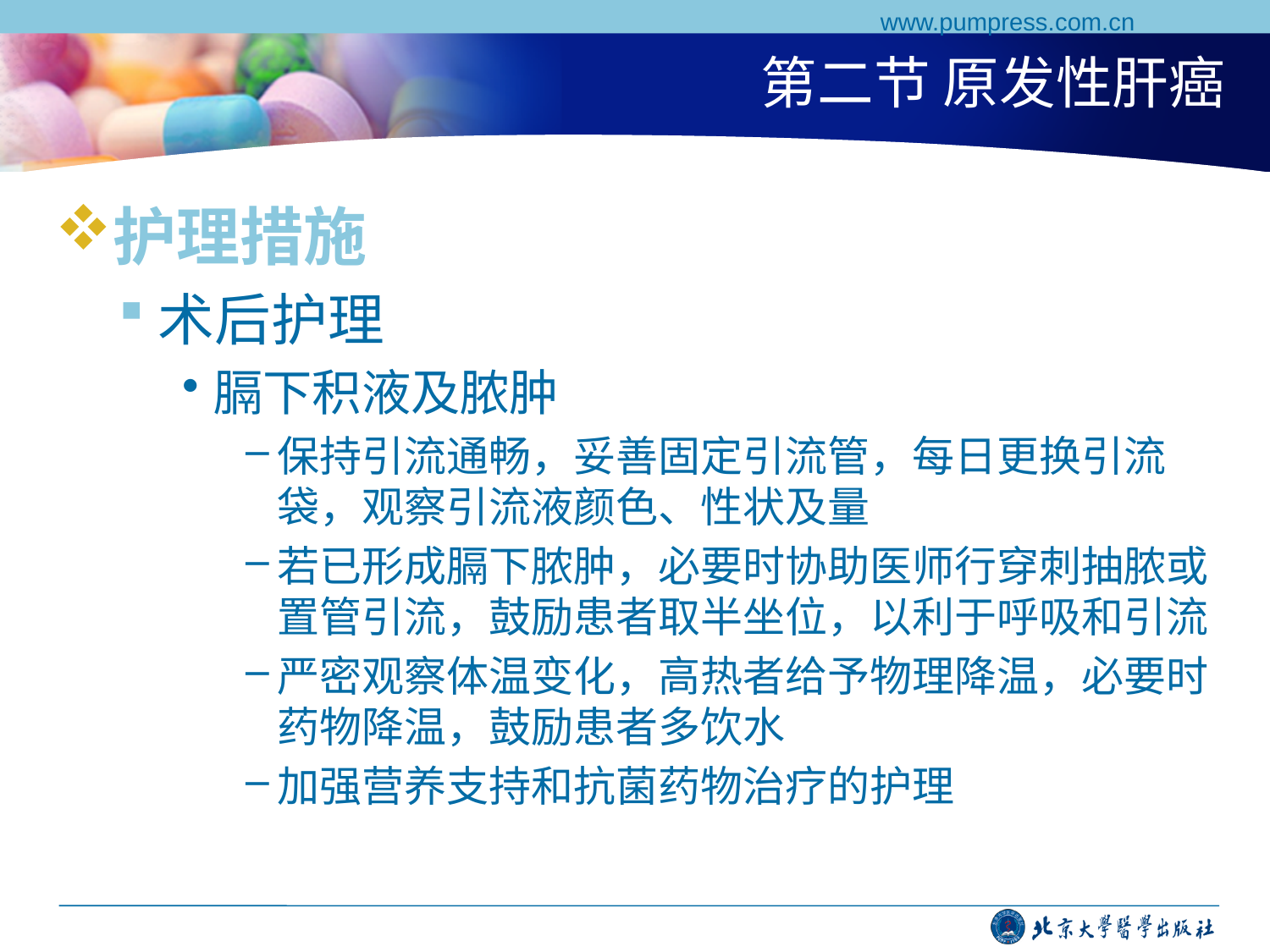

www.pumpress.com.cn
# 第二节 原发性肝癌
护理措施
术后护理
膈下积液及脓肿
保持引流通畅，妥善固定引流管，每日更换引流袋，观察引流液颜色、性状及量
若已形成膈下脓肿，必要时协助医师行穿刺抽脓或置管引流，鼓励患者取半坐位，以利于呼吸和引流
严密观察体温变化，高热者给予物理降温，必要时药物降温，鼓励患者多饮水
加强营养支持和抗菌药物治疗的护理